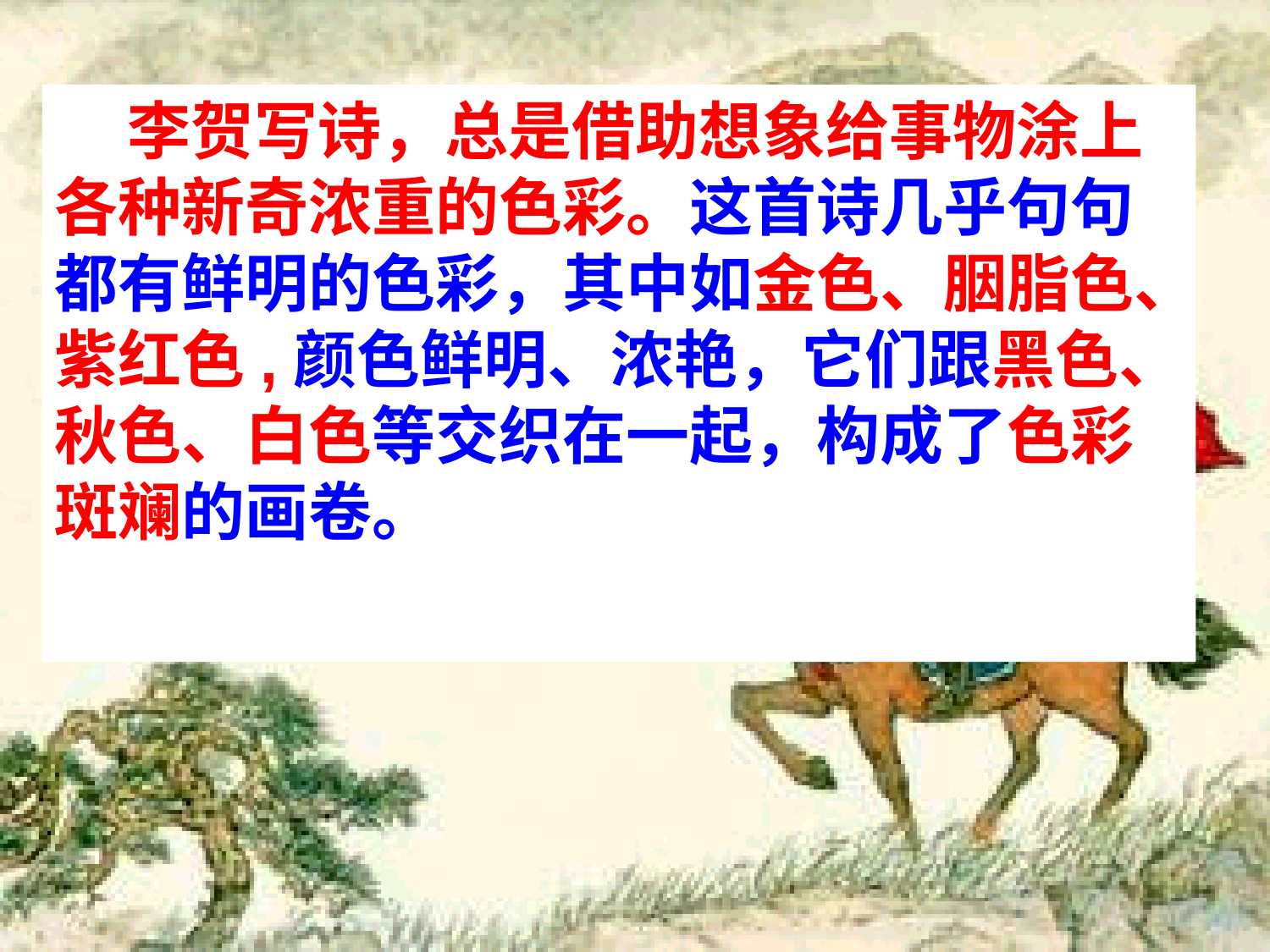

李贺写诗，总是借助想象给事物涂上各种新奇浓重的色彩。这首诗几乎句句都有鲜明的色彩，其中如金色、胭脂色、紫红色,颜色鲜明、浓艳，它们跟黑色、秋色、白色等交织在一起，构成了色彩斑斓的画卷。